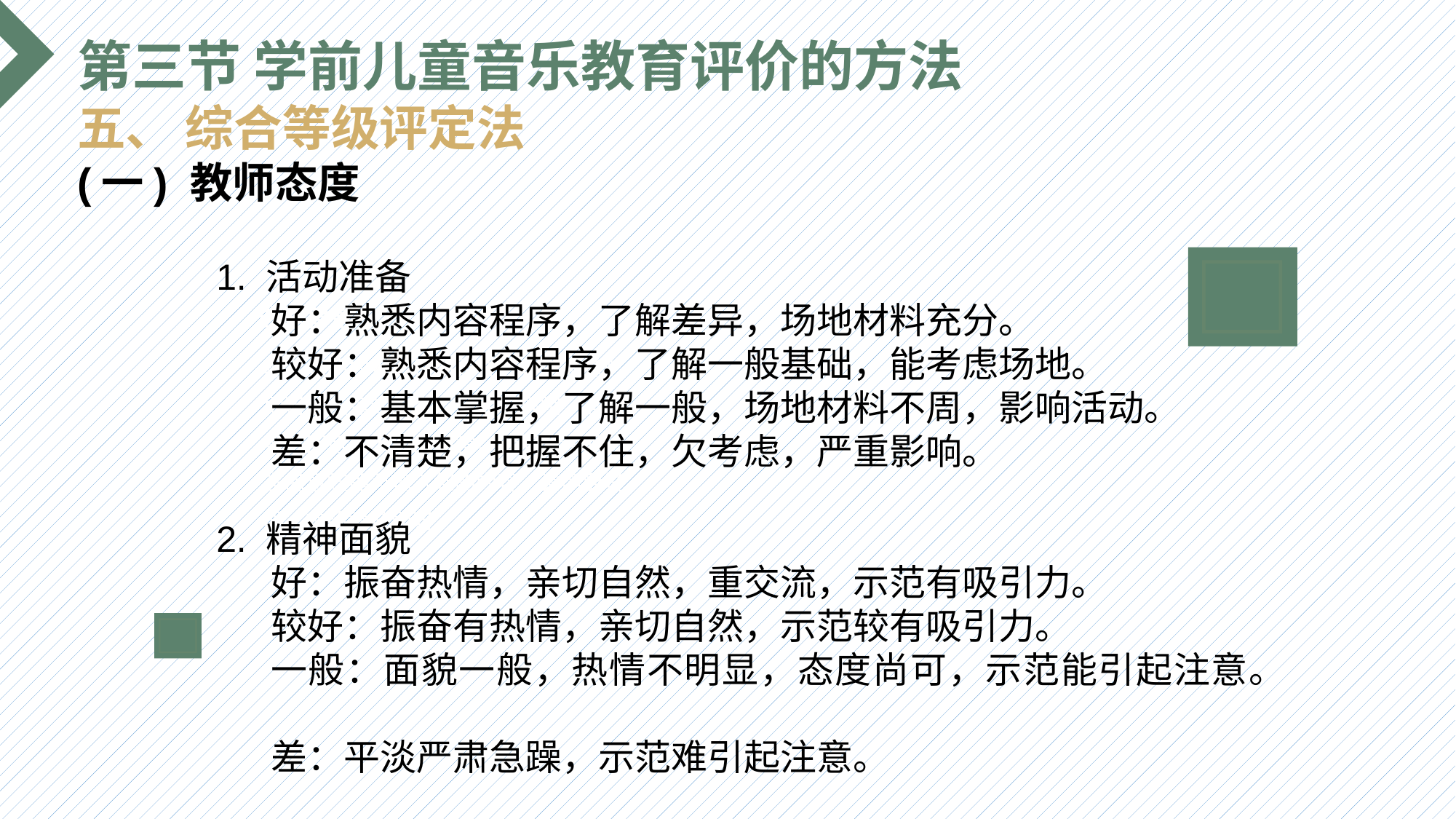

第三节 学前儿童音乐教育评价的方法
五、 综合等级评定法
(一) 教师态度

1. 活动准备
好：熟悉内容程序，了解差异，场地材料充分。
较好：熟悉内容程序，了解一般基础，能考虑场地。
一般：基本掌握，了解一般，场地材料不周，影响活动。
差：不清楚，把握不住，欠考虑，严重影响。

2. 精神面貌
好：振奋热情，亲切自然，重交流，示范有吸引力。
较好：振奋有热情，亲切自然，示范较有吸引力。
一般：面貌一般，热情不明显，态度尚可，示范能引起注意。
差：平淡严肃急躁，示范难引起注意。

选题背景
输入您的内容，请简要说明，言简意赅即可输入您的内容，请简要说明，言简意赅即可输入您的内容，请简要说明，言简意赅即可输入您的内容，请简要说明，言简意赅即可